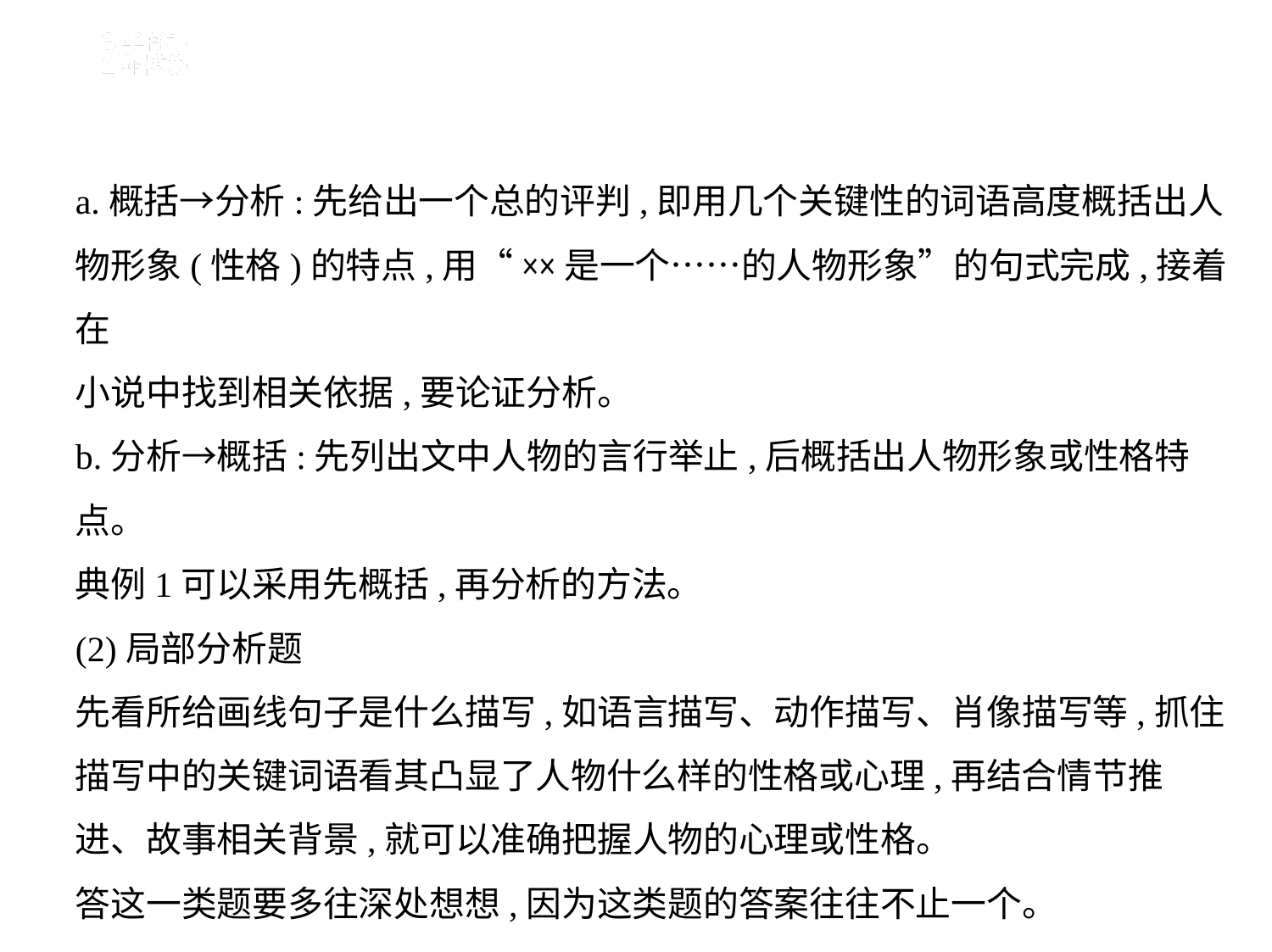

a.概括→分析:先给出一个总的评判,即用几个关键性的词语高度概括出人
物形象(性格)的特点,用“××是一个……的人物形象”的句式完成,接着在
小说中找到相关依据,要论证分析。
b.分析→概括:先列出文中人物的言行举止,后概括出人物形象或性格特
点。
典例1可以采用先概括,再分析的方法。
(2)局部分析题
先看所给画线句子是什么描写,如语言描写、动作描写、肖像描写等,抓住
描写中的关键词语看其凸显了人物什么样的性格或心理,再结合情节推
进、故事相关背景,就可以准确把握人物的心理或性格。
答这一类题要多往深处想想,因为这类题的答案往往不止一个。